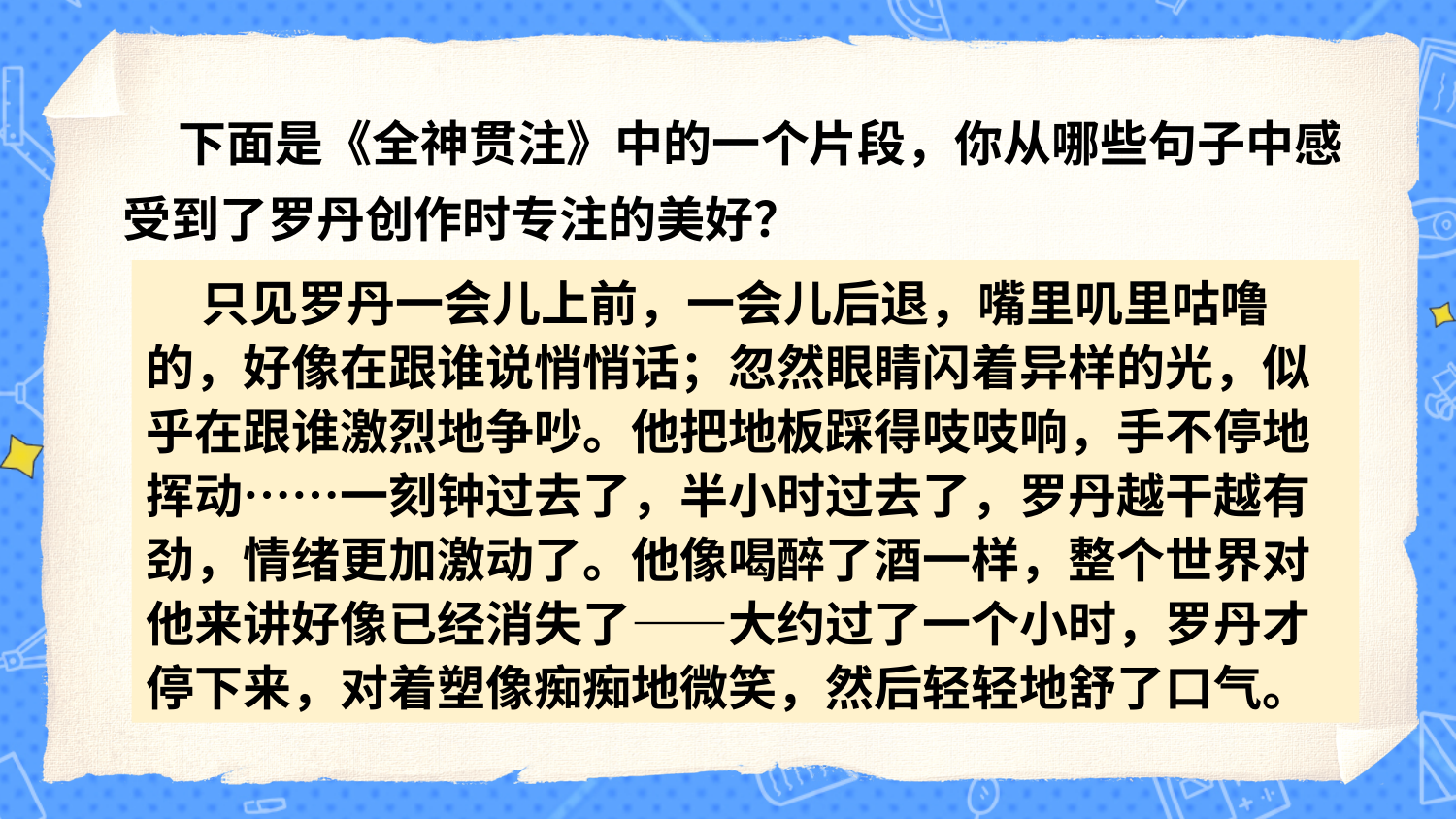

下面是《全神贯注》中的一个片段，你从哪些句子中感受到了罗丹创作时专注的美好？
    只见罗丹一会儿上前，一会儿后退，嘴里叽里咕噜的，好像在跟谁说悄悄话；忽然眼睛闪着异样的光，似乎在跟谁激烈地争吵。他把地板踩得吱吱响，手不停地挥动……一刻钟过去了，半小时过去了，罗丹越干越有劲，情绪更加激动了。他像喝醉了酒一样，整个世界对他来讲好像已经消失了——大约过了一个小时，罗丹才停下来，对着塑像痴痴地微笑，然后轻轻地舒了口气。